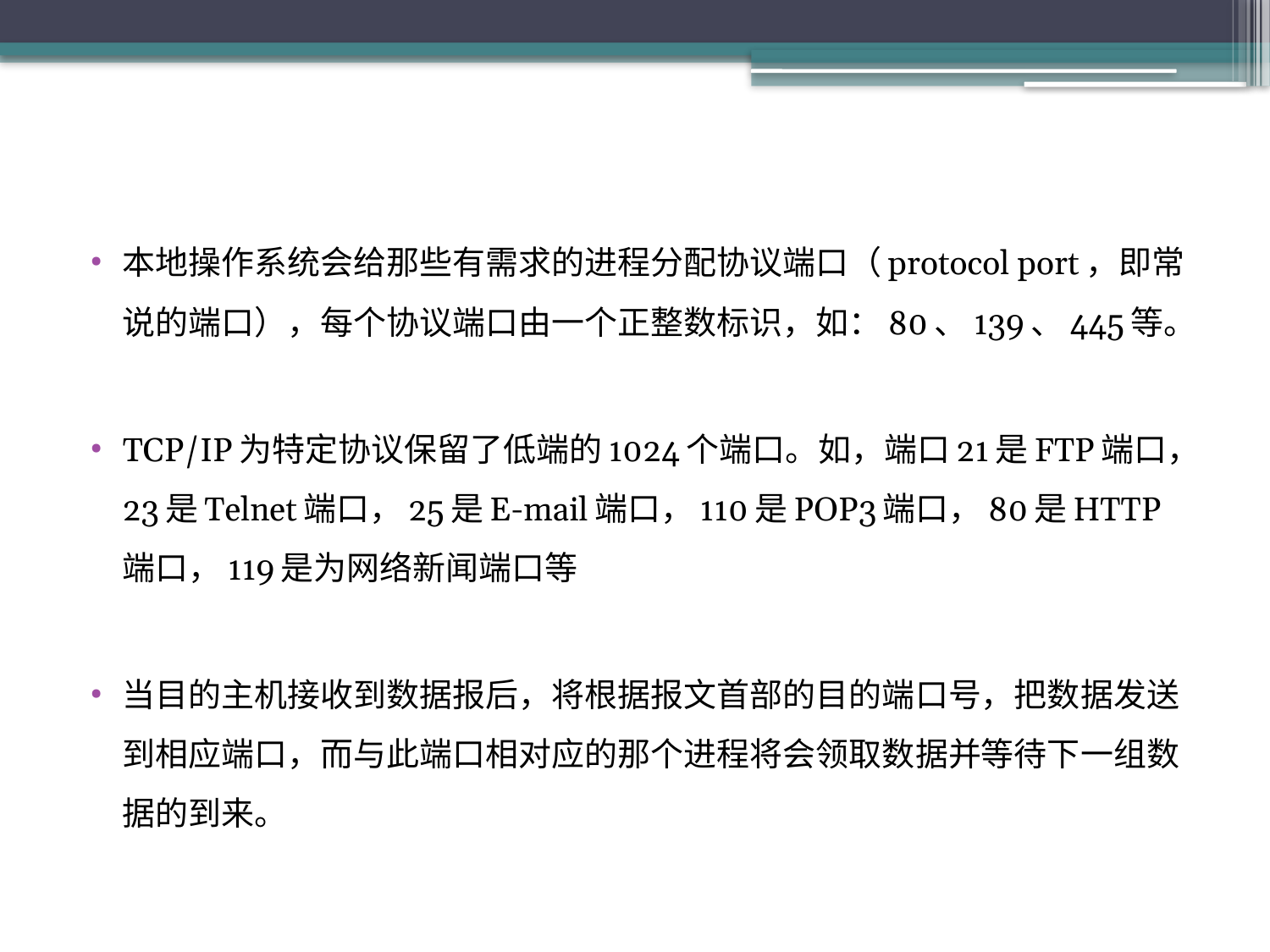

#
本地操作系统会给那些有需求的进程分配协议端口（protocol port，即常说的端口），每个协议端口由一个正整数标识，如：80、139、445等。

TCP/IP为特定协议保留了低端的1024个端口。如，端口21是FTP端口，23是Telnet端口，25是E-mail端口，110是POP3端口，80是HTTP端口，119是为网络新闻端口等

当目的主机接收到数据报后，将根据报文首部的目的端口号，把数据发送到相应端口，而与此端口相对应的那个进程将会领取数据并等待下一组数据的到来。